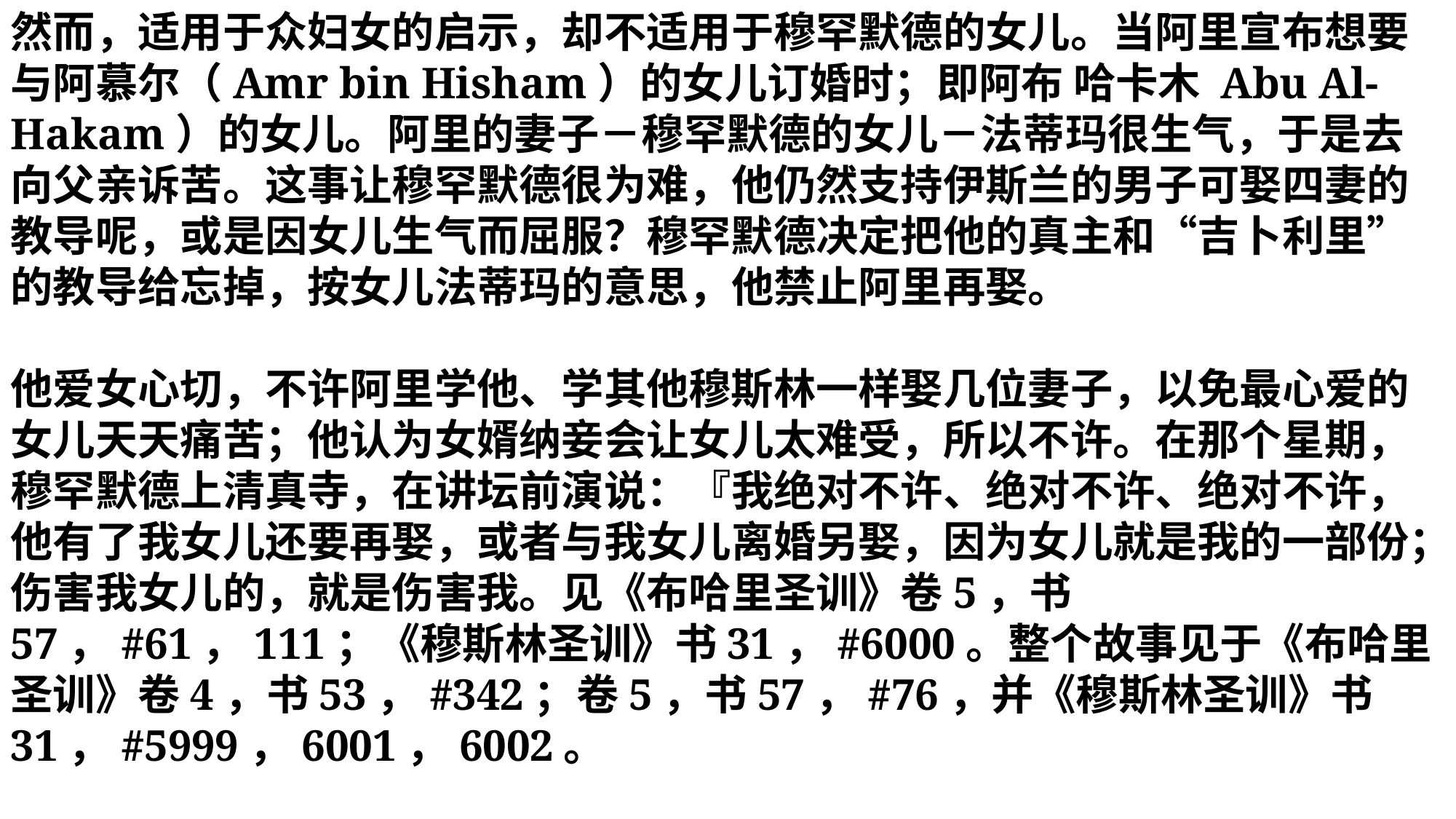

然而，适用于众妇女的启示，却不适用于穆罕默德的女儿。当阿里宣布想要与阿慕尔（Amr bin Hisham）的女儿订婚时；即阿布 哈卡木 Abu Al-Hakam）的女儿。阿里的妻子－穆罕默德的女儿－法蒂玛很生气，于是去向父亲诉苦。这事让穆罕默德很为难，他仍然支持伊斯兰的男子可娶四妻的教导呢，或是因女儿生气而屈服？穆罕默德决定把他的真主和“吉卜利里”的教导给忘掉，按女儿法蒂玛的意思，他禁止阿里再娶。

他爱女心切，不许阿里学他、学其他穆斯林一样娶几位妻子，以免最心爱的女儿天天痛苦；他认为女婿纳妾会让女儿太难受，所以不许。在那个星期，穆罕默德上清真寺，在讲坛前演说：『我绝对不许、绝对不许、绝对不许，他有了我女儿还要再娶，或者与我女儿离婚另娶，因为女儿就是我的一部份；伤害我女儿的，就是伤害我。见《布哈里圣训》卷5，书57，#61，111；《穆斯林圣训》书31，#6000。整个故事见于《布哈里圣训》卷4，书53，#342；卷5，书57，#76，并《穆斯林圣训》书31，#5999，6001，6002。